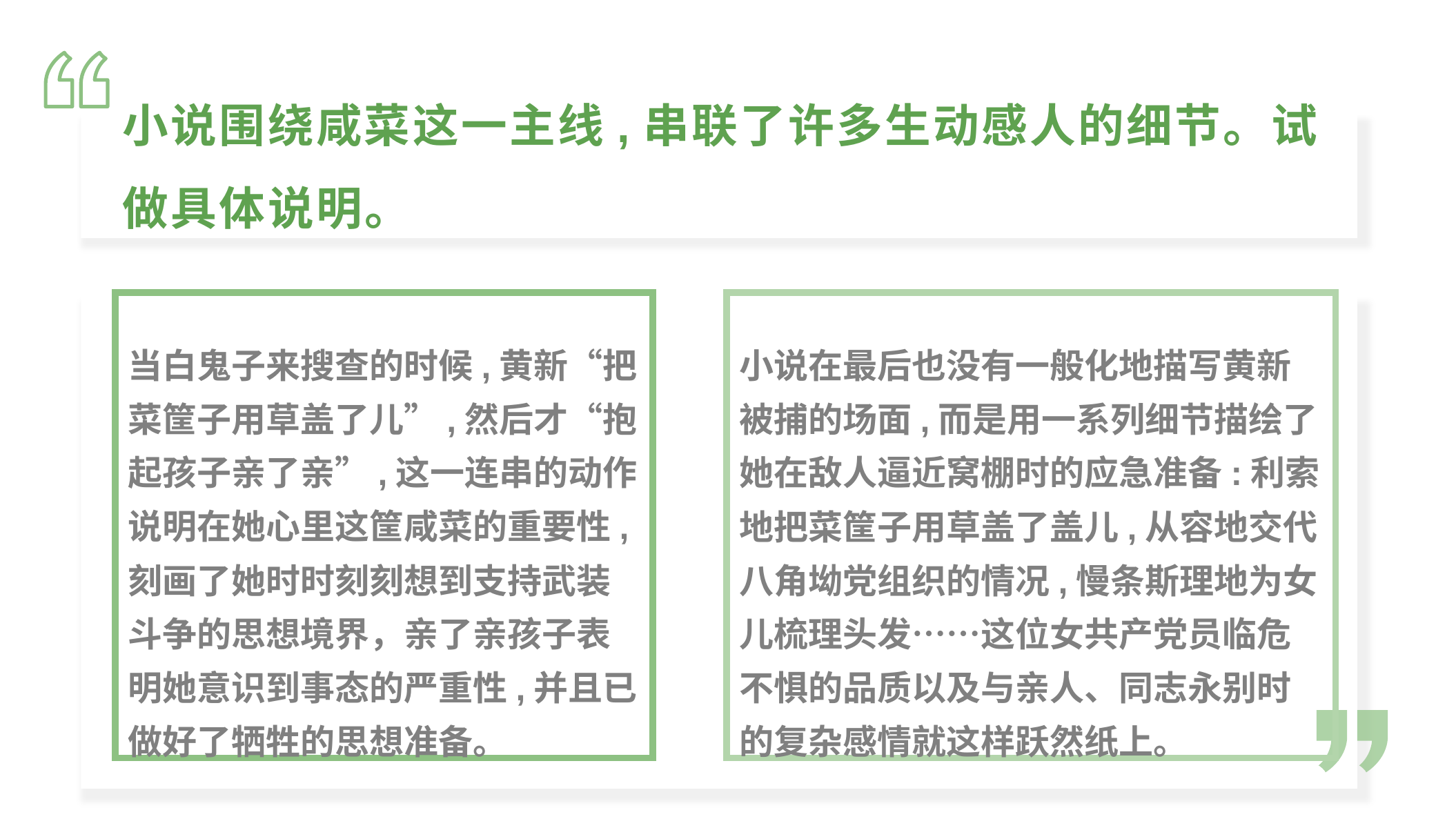

小说围绕咸菜这一主线,串联了许多生动感人的细节。试做具体说明。

当白鬼子来搜查的时候,黄新“把菜筐子用草盖了儿”,然后才“抱起孩子亲了亲”,这一连串的动作说明在她心里这筐咸菜的重要性,刻画了她时时刻刻想到支持武装斗争的思想境界，亲了亲孩子表明她意识到事态的严重性,并且已做好了牺牲的思想准备。
小说在最后也没有一般化地描写黄新被捕的场面,而是用一系列细节描绘了她在敌人逼近窝棚时的应急准备:利索地把菜筐子用草盖了盖儿,从容地交代八角坳党组织的情况,慢条斯理地为女儿梳理头发……这位女共产党员临危不惧的品质以及与亲人、同志永别时的复杂感情就这样跃然纸上。